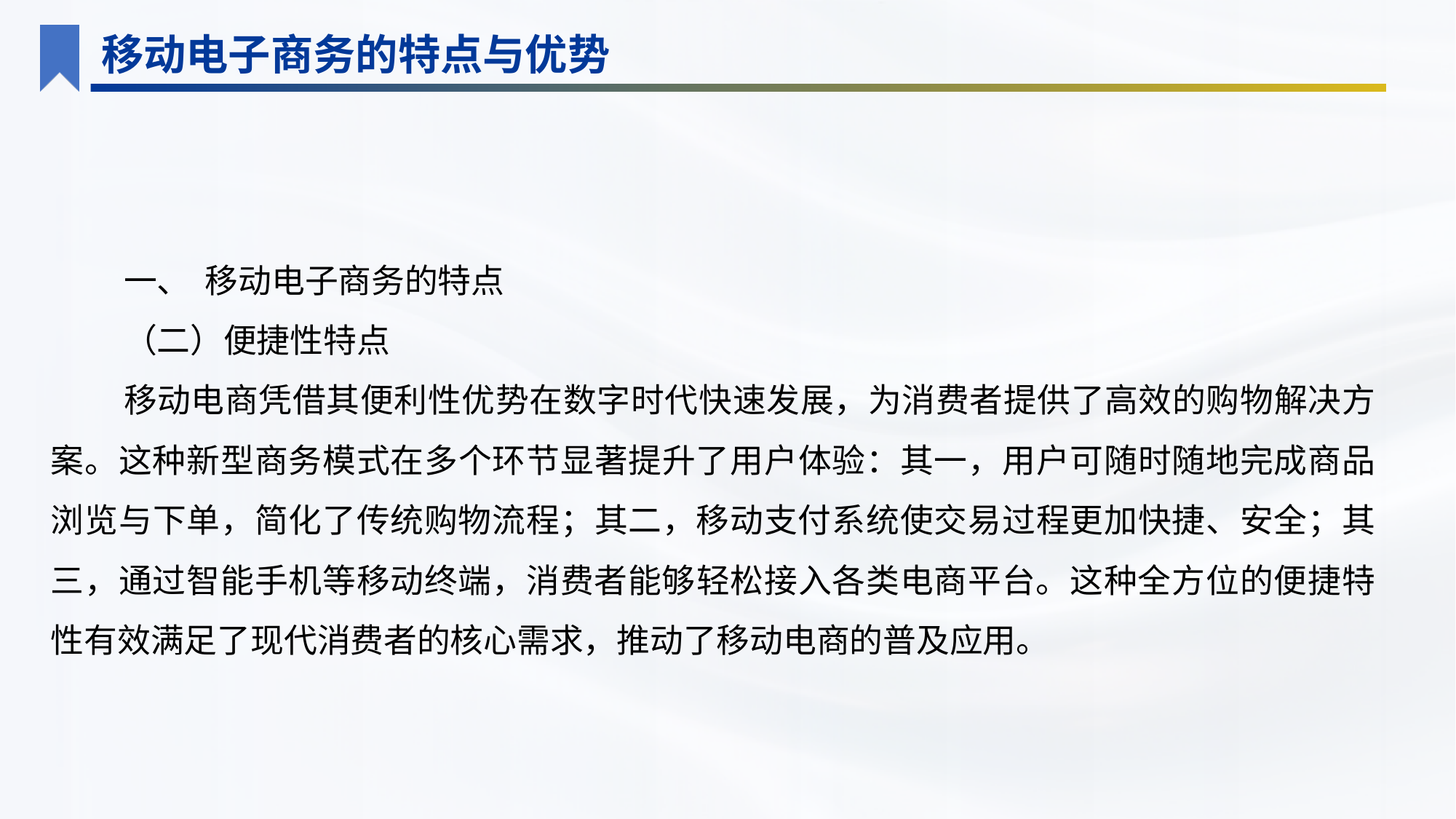

移动电子商务的特点与优势
一、  移动电子商务的特点
（二）便捷性特点
移动电商凭借其便利性优势在数字时代快速发展，为消费者提供了高效的购物解决方案。这种新型商务模式在多个环节显著提升了用户体验：其一，用户可随时随地完成商品浏览与下单，简化了传统购物流程；其二，移动支付系统使交易过程更加快捷、安全；其三，通过智能手机等移动终端，消费者能够轻松接入各类电商平台。这种全方位的便捷特性有效满足了现代消费者的核心需求，推动了移动电商的普及应用。